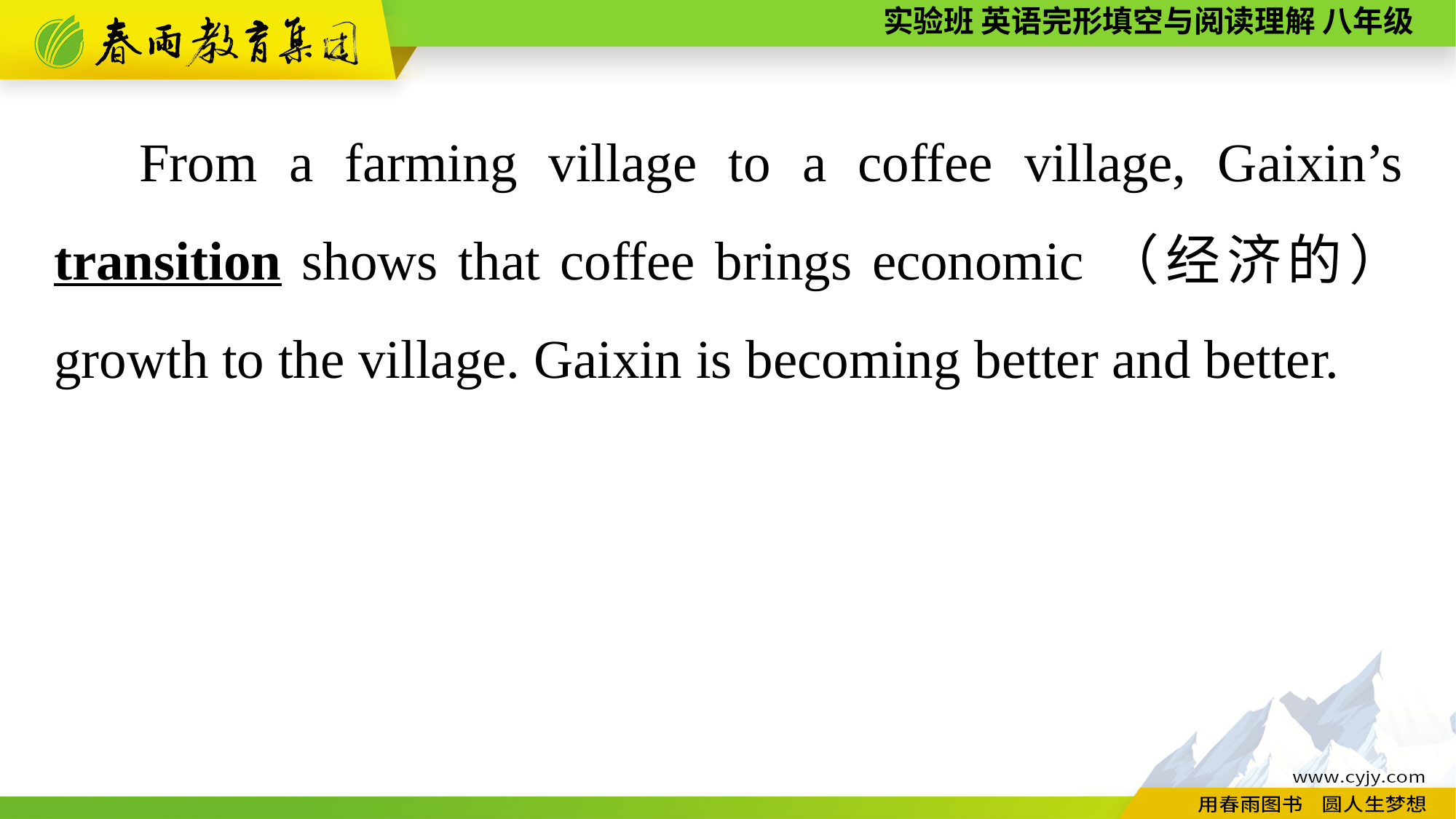

From a farming village to a coffee village, Gaixin’s transition shows that coffee brings economic（经济的） growth to the village. Gaixin is becoming better and better.